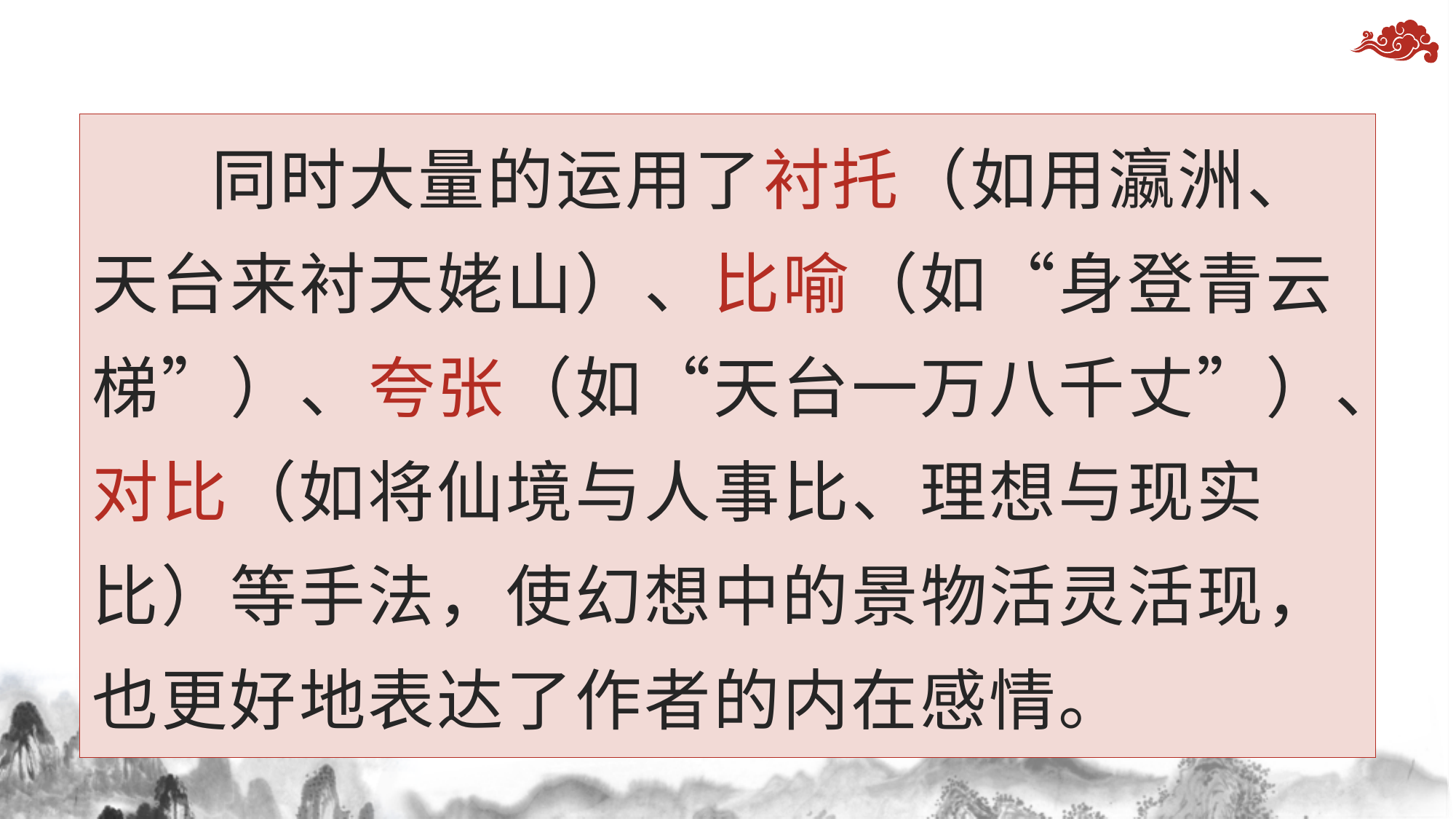

同时大量的运用了衬托（如用瀛洲、天台来衬天姥山）、比喻（如“身登青云梯”）、夸张（如“天台一万八千丈”）、对比（如将仙境与人事比、理想与现实比）等手法，使幻想中的景物活灵活现，也更好地表达了作者的内在感情。